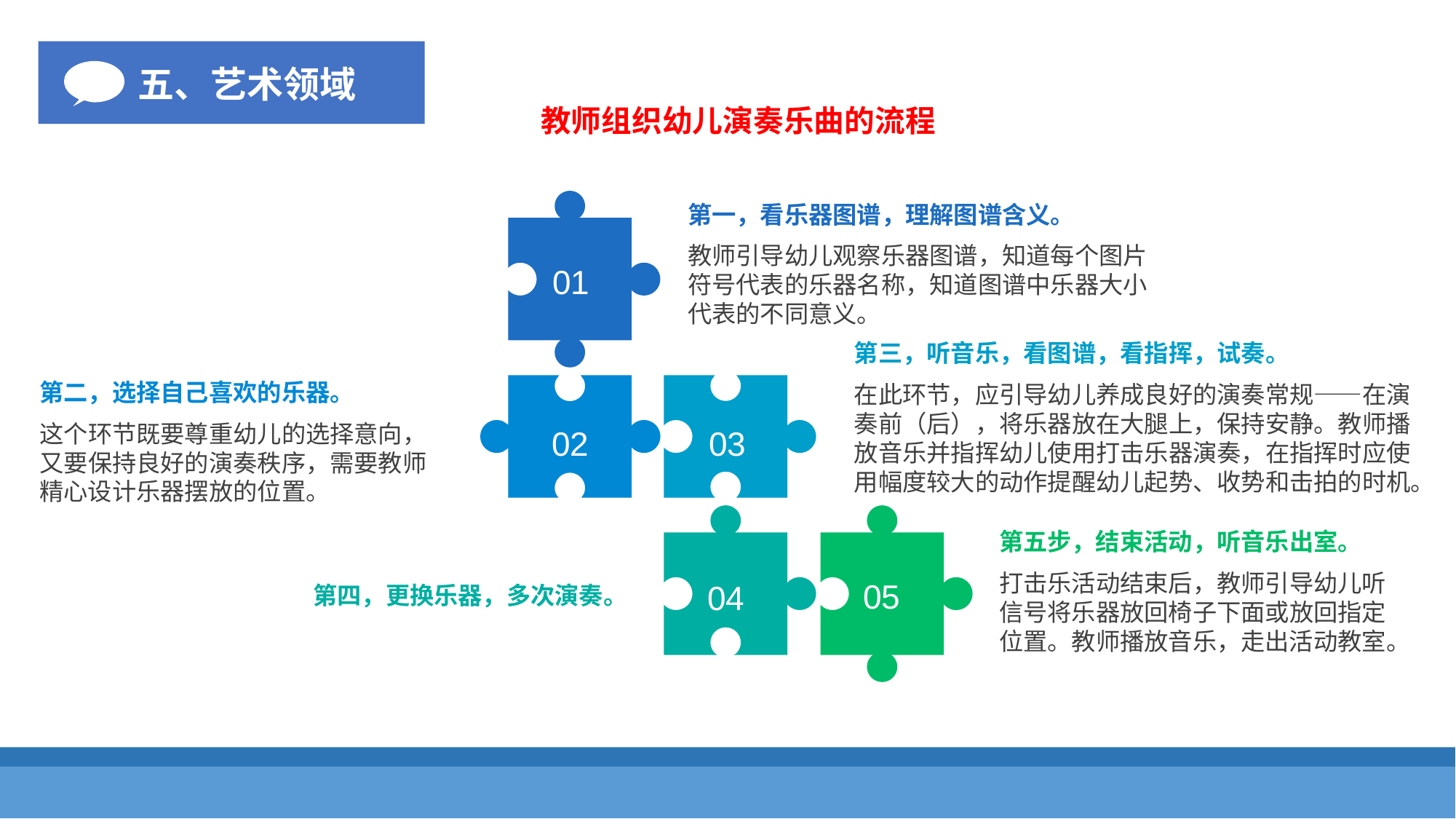

五、艺术领域

教师组织幼儿演奏乐曲的流程

第一，看乐器图谱，理解图谱含义。
教师引导幼儿观察乐器图谱，知道每个图片符号代表的乐器名称，知道图谱中乐器大小代表的不同意义。
01
第三，听音乐，看图谱，看指挥，试奏。
在此环节，应引导幼儿养成良好的演奏常规——在演奏前（后），将乐器放在大腿上，保持安静。教师播放音乐并指挥幼儿使用打击乐器演奏，在指挥时应使用幅度较大的动作提醒幼儿起势、收势和击拍的时机。
第二，选择自己喜欢的乐器。
这个环节既要尊重幼儿的选择意向，又要保持良好的演奏秩序，需要教师精心设计乐器摆放的位置。

02
03

第五步，结束活动，听音乐出室。
打击乐活动结束后，教师引导幼儿听信号将乐器放回椅子下面或放回指定位置。教师播放音乐，走出活动教室。
05
04
第四，更换乐器，多次演奏。